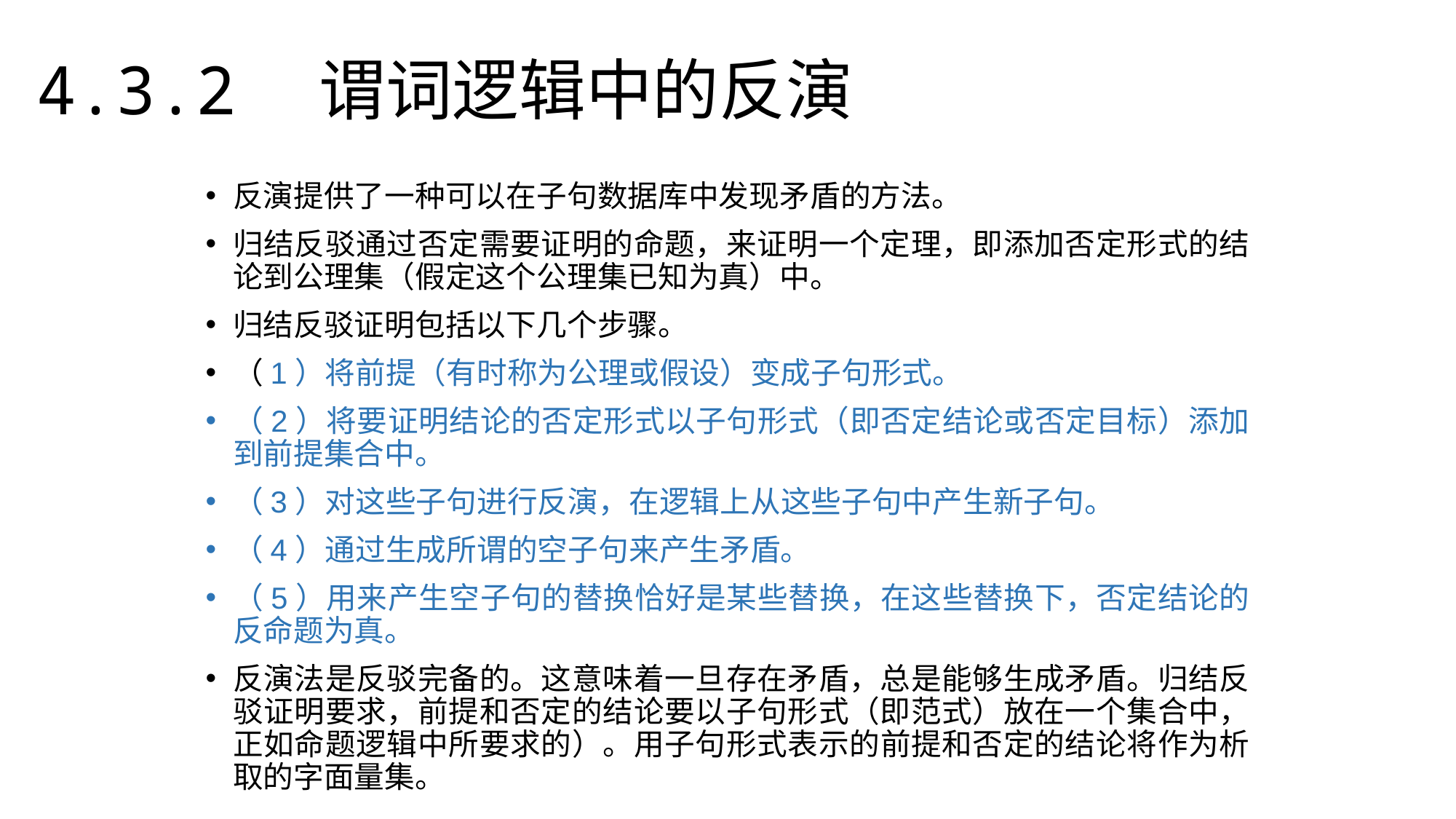

4.3.2　谓词逻辑中的反演
反演提供了一种可以在子句数据库中发现矛盾的方法。
归结反驳通过否定需要证明的命题，来证明一个定理，即添加否定形式的结论到公理集（假定这个公理集已知为真）中。
归结反驳证明包括以下几个步骤。
（1）将前提（有时称为公理或假设）变成子句形式。
（2）将要证明结论的否定形式以子句形式（即否定结论或否定目标）添加到前提集合中。
（3）对这些子句进行反演，在逻辑上从这些子句中产生新子句。
（4）通过生成所谓的空子句来产生矛盾。
（5）用来产生空子句的替换恰好是某些替换，在这些替换下，否定结论的反命题为真。
反演法是反驳完备的。这意味着一旦存在矛盾，总是能够生成矛盾。归结反驳证明要求，前提和否定的结论要以子句形式（即范式）放在一个集合中，正如命题逻辑中所要求的）。用子句形式表示的前提和否定的结论将作为析取的字面量集。